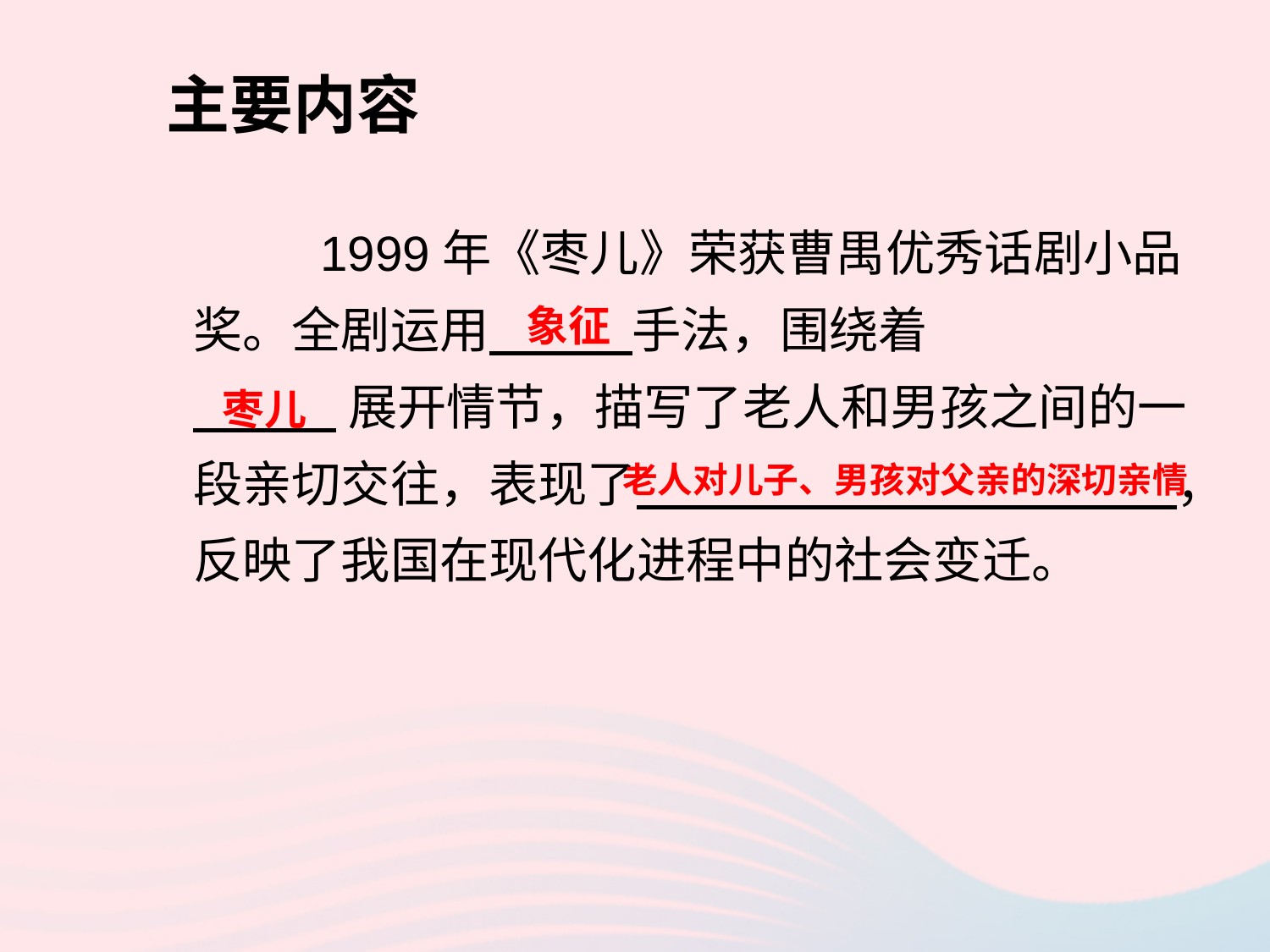

主要内容
	1999年《枣儿》荣获曹禺优秀话剧小品奖。全剧运用             手法，围绕着
             展开情节，描写了老人和男孩之间的一段亲切交往，表现了                                                 ，反映了我国在现代化进程中的社会变迁。
象征
枣儿
老人对儿子、男孩对父亲的深切亲情